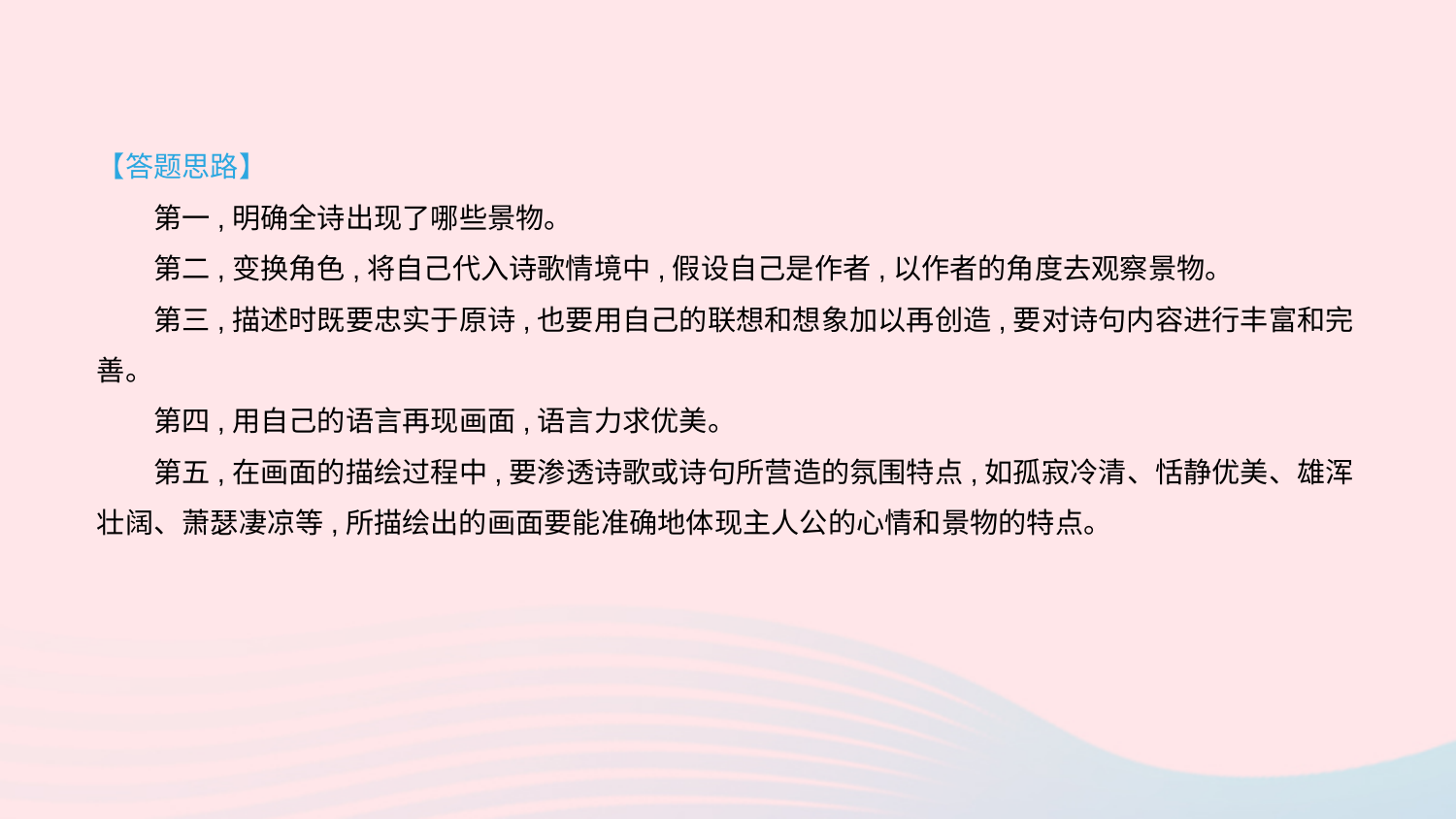

【答题思路】
　　第一,明确全诗出现了哪些景物。
　　第二,变换角色,将自己代入诗歌情境中,假设自己是作者,以作者的角度去观察景物。
　　第三,描述时既要忠实于原诗,也要用自己的联想和想象加以再创造,要对诗句内容进行丰富和完善。
　　第四,用自己的语言再现画面,语言力求优美。
　　第五,在画面的描绘过程中,要渗透诗歌或诗句所营造的氛围特点,如孤寂冷清、恬静优美、雄浑壮阔、萧瑟凄凉等,所描绘出的画面要能准确地体现主人公的心情和景物的特点。